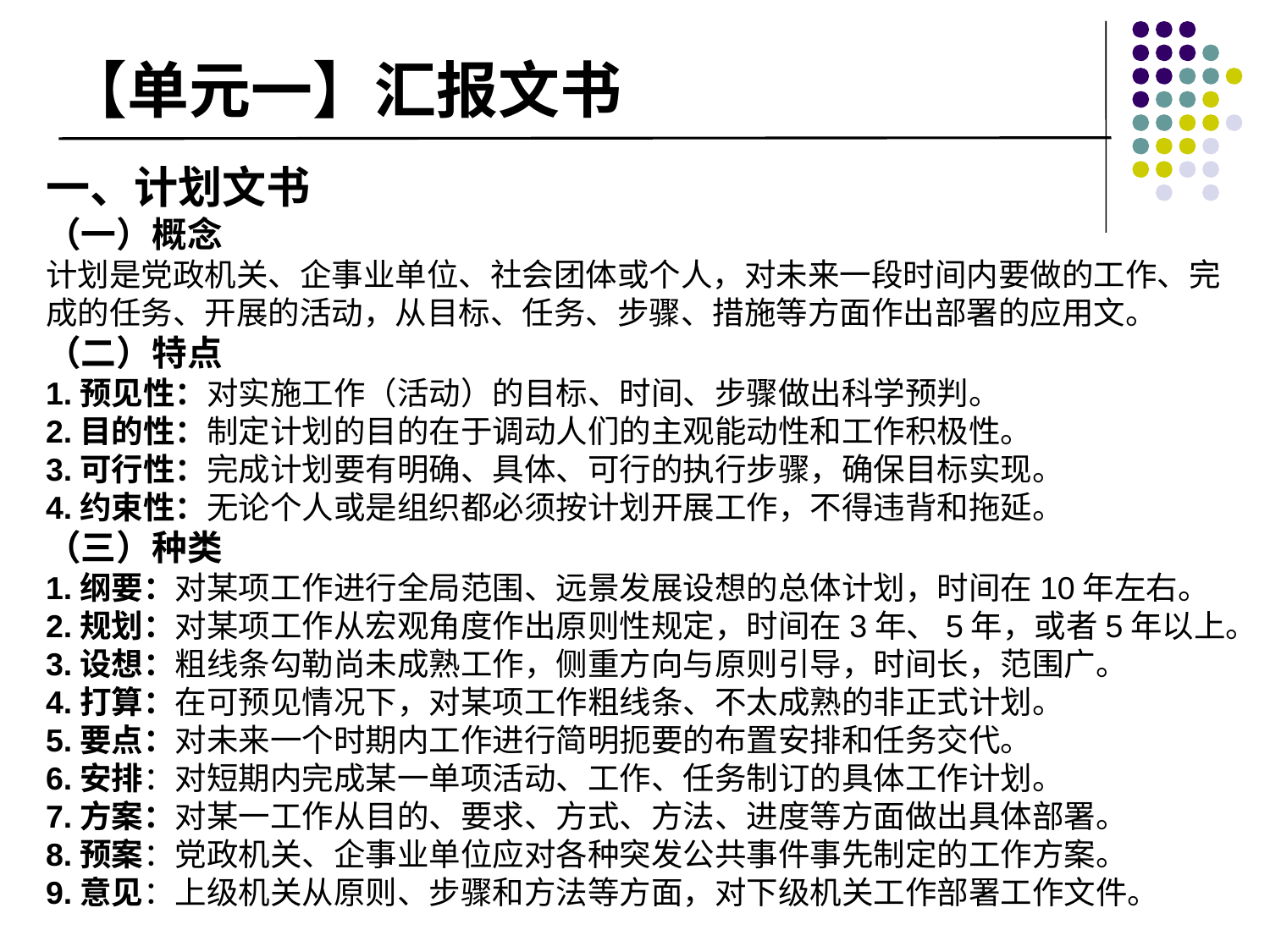

# 【单元一】汇报文书
一、计划文书
（一）概念
计划是党政机关、企事业单位、社会团体或个人，对未来一段时间内要做的工作、完成的任务、开展的活动，从目标、任务、步骤、措施等方面作出部署的应用文。
（二）特点
1.预见性：对实施工作（活动）的目标、时间、步骤做出科学预判。
2.目的性：制定计划的目的在于调动人们的主观能动性和工作积极性。
3.可行性：完成计划要有明确、具体、可行的执行步骤，确保目标实现。
4.约束性：无论个人或是组织都必须按计划开展工作，不得违背和拖延。
（三）种类
1.纲要：对某项工作进行全局范围、远景发展设想的总体计划，时间在10年左右。
2.规划：对某项工作从宏观角度作出原则性规定，时间在3年、5年，或者5年以上。
3.设想：粗线条勾勒尚未成熟工作，侧重方向与原则引导，时间长，范围广。
4.打算：在可预见情况下，对某项工作粗线条、不太成熟的非正式计划。
5.要点：对未来一个时期内工作进行简明扼要的布置安排和任务交代。
6.安排：对短期内完成某一单项活动、工作、任务制订的具体工作计划。
7.方案：对某一工作从目的、要求、方式、方法、进度等方面做出具体部署。
8.预案：党政机关、企事业单位应对各种突发公共事件事先制定的工作方案。
9.意见：上级机关从原则、步骤和方法等方面，对下级机关工作部署工作文件。